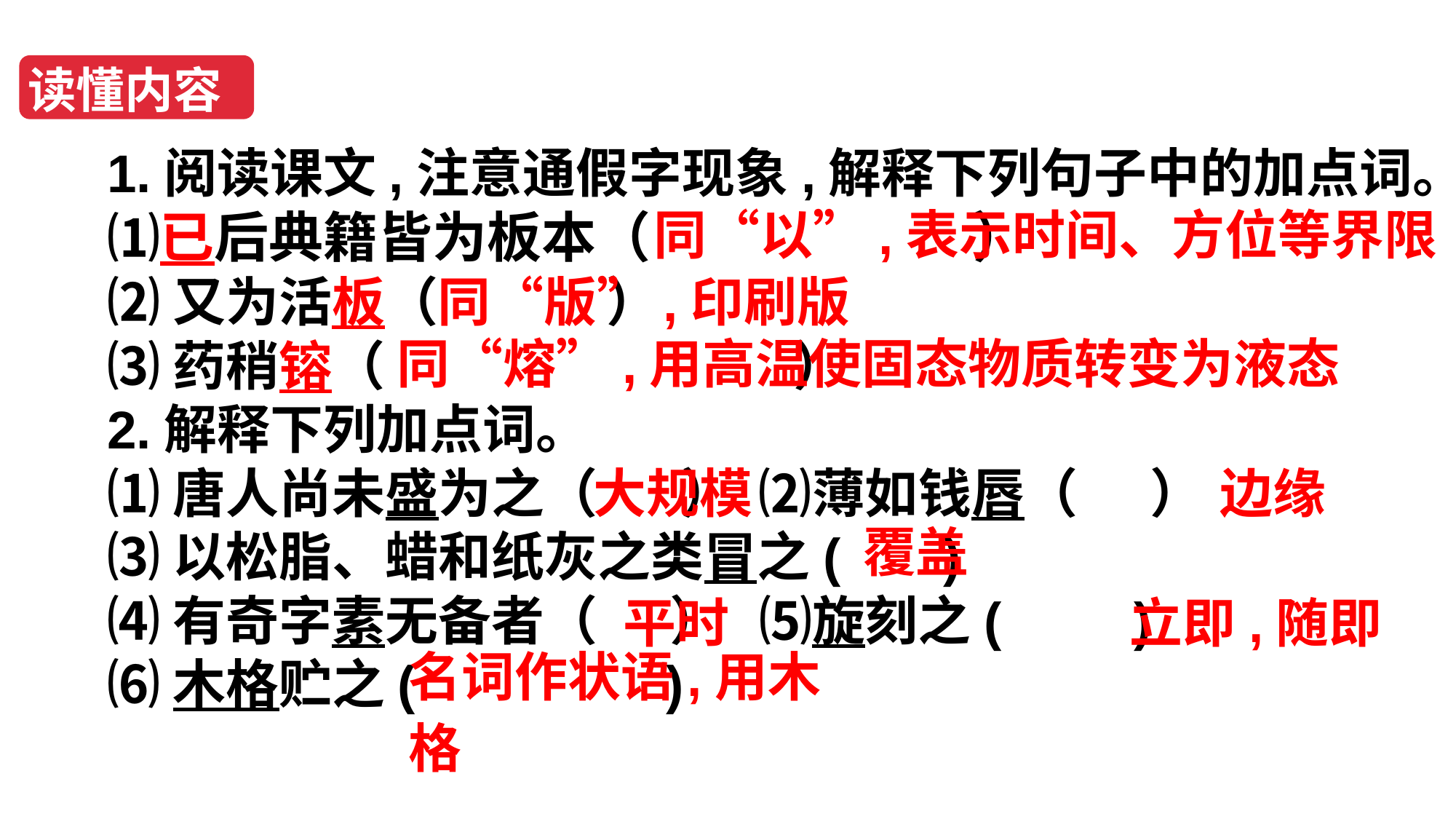

读懂内容

1.阅读课文,注意通假字现象,解释下列句子中的加点词。⑴已后典籍皆为板本（                          ）
⑵又为活板（              ）
⑶药稍镕（                                  ）
2.解释下列加点词。
⑴唐人尚未盛为之（       ）  ⑵薄如钱唇（      ）
⑶以松脂、蜡和纸灰之类冒之(       )
⑷有奇字素无备者（      ）   ⑸旋刻之(         )
⑹木格贮之(                 )
同“以”,表示时间、方位等界限
同“版”,印刷版
同“熔”,用高温使固态物质转变为液态
大规模
边缘
覆盖
平时
立即,随即
名词作状语,用木格